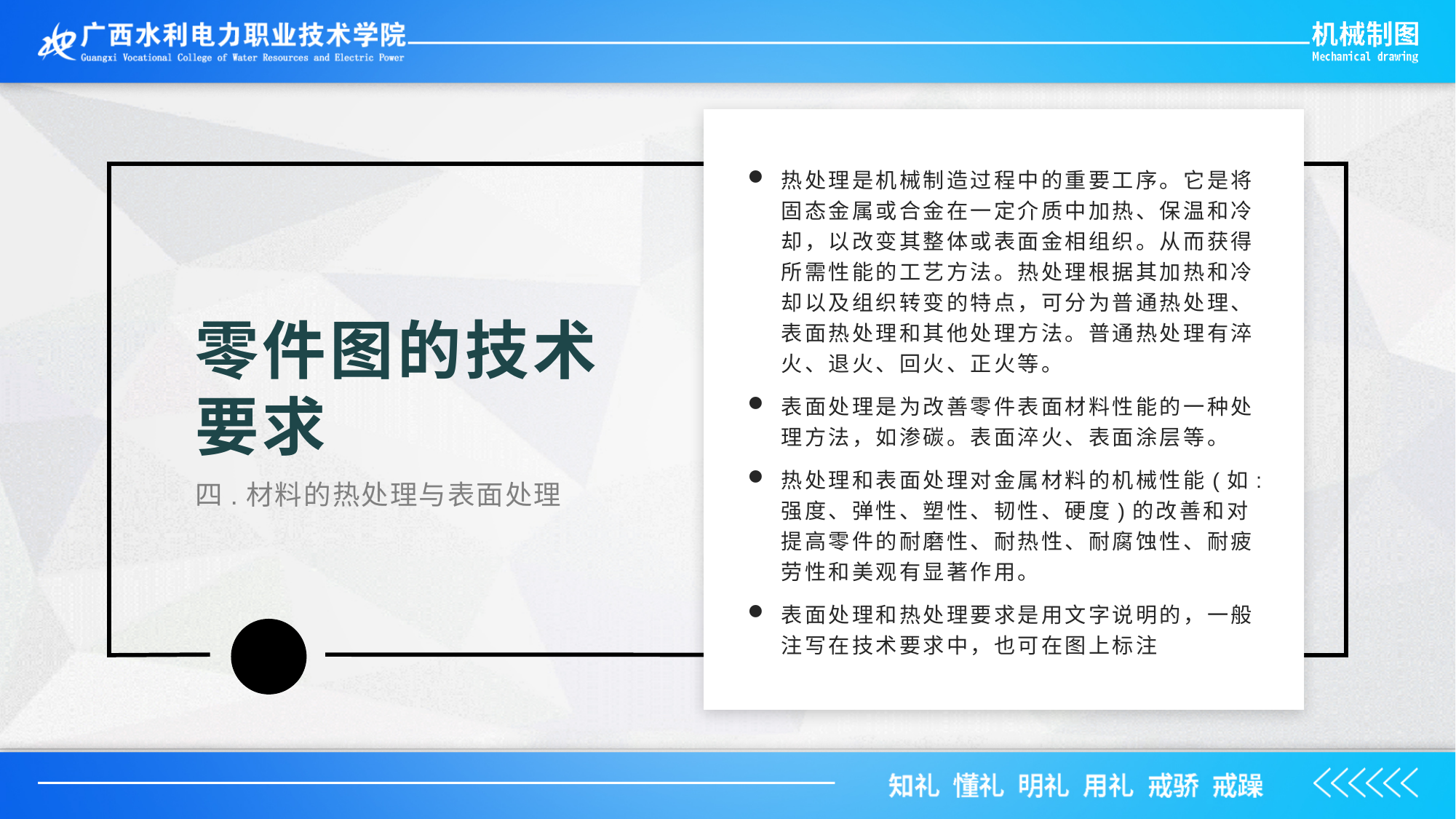

热处理是机械制造过程中的重要工序。它是将固态金属或合金在一定介质中加热、保温和冷却，以改变其整体或表面金相组织。从而获得所需性能的工艺方法。热处理根据其加热和冷却以及组织转变的特点，可分为普通热处理、表面热处理和其他处理方法。普通热处理有淬火、退火、回火、正火等。
表面处理是为改善零件表面材料性能的一种处理方法，如渗碳。表面淬火、表面涂层等。
热处理和表面处理对金属材料的机械性能(如:强度、弹性、塑性、韧性、硬度)的改善和对提高零件的耐磨性、耐热性、耐腐蚀性、耐疲劳性和美观有显著作用。
表面处理和热处理要求是用文字说明的，一般注写在技术要求中，也可在图上标注

零件图的技术要求
四.材料的热处理与表面处理